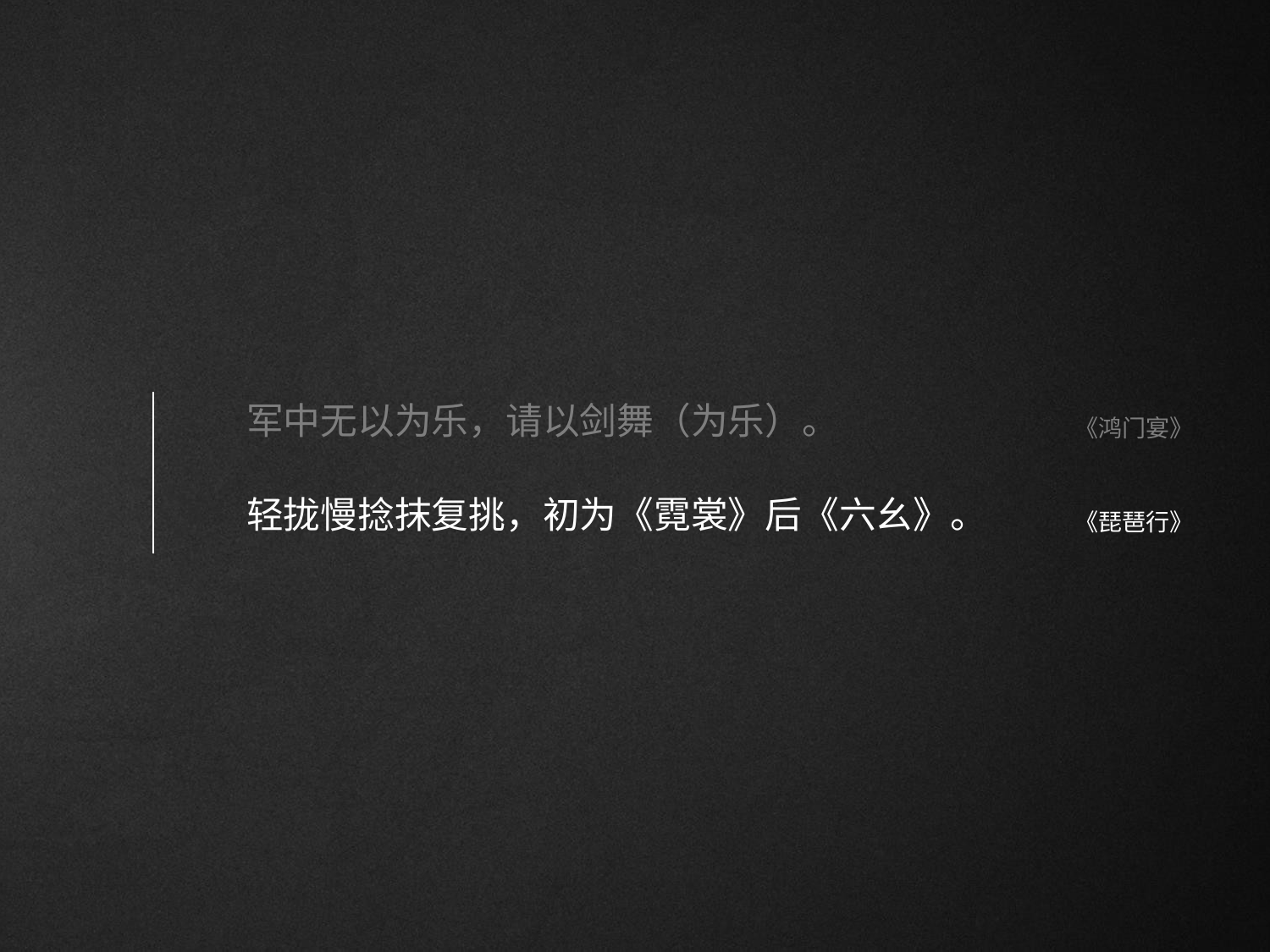

# 军中无以为乐，请以剑舞（为乐）。
《鸿门宴》
轻拢慢捻抹复挑，初为《霓裳》后《六幺》。
《琵琶行》